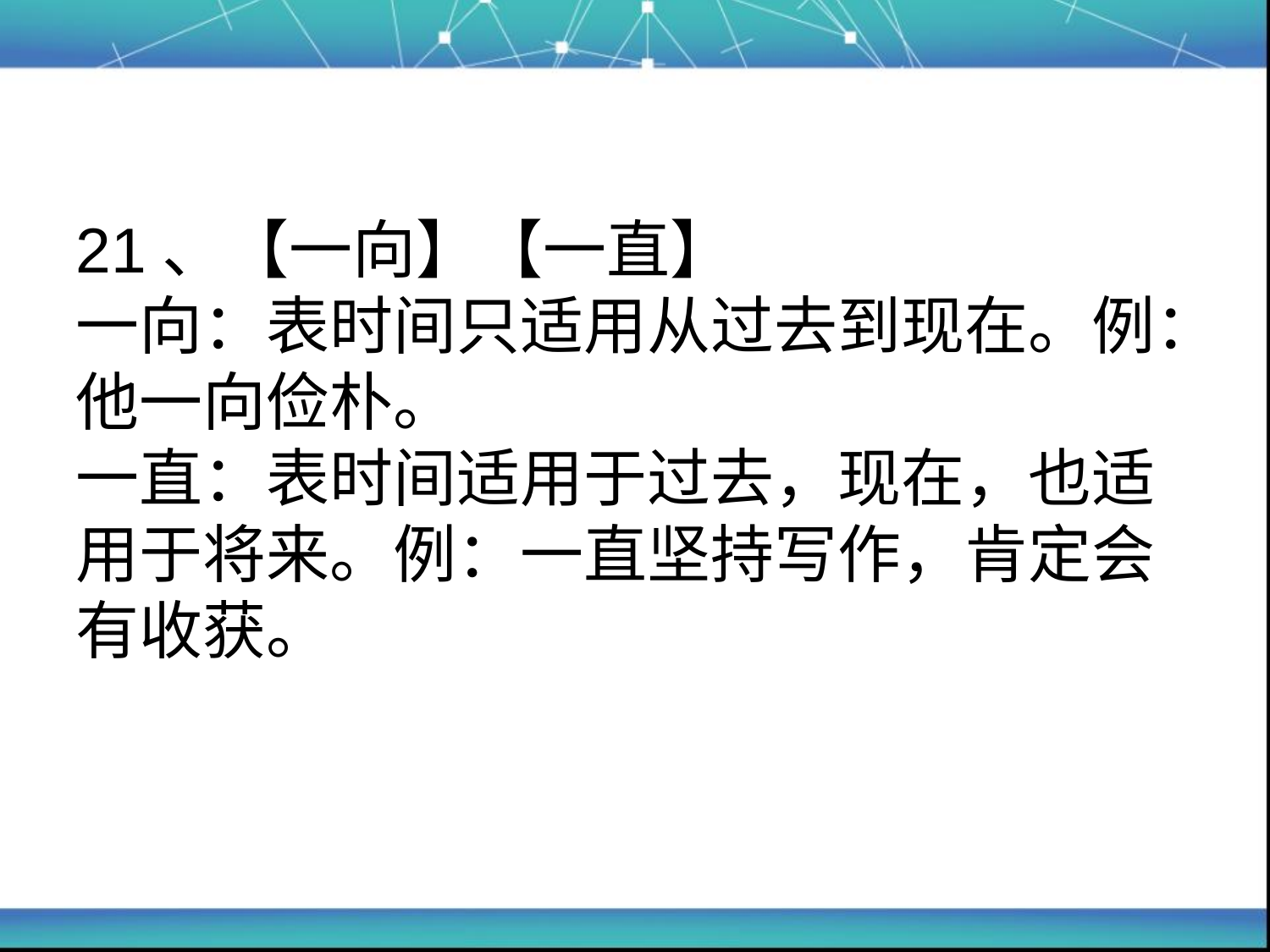

# 21、【一向】【一直】 一向：表时间只适用从过去到现在。例：他一向俭朴。 一直：表时间适用于过去，现在，也适用于将来。例：一直坚持写作，肯定会有收获。